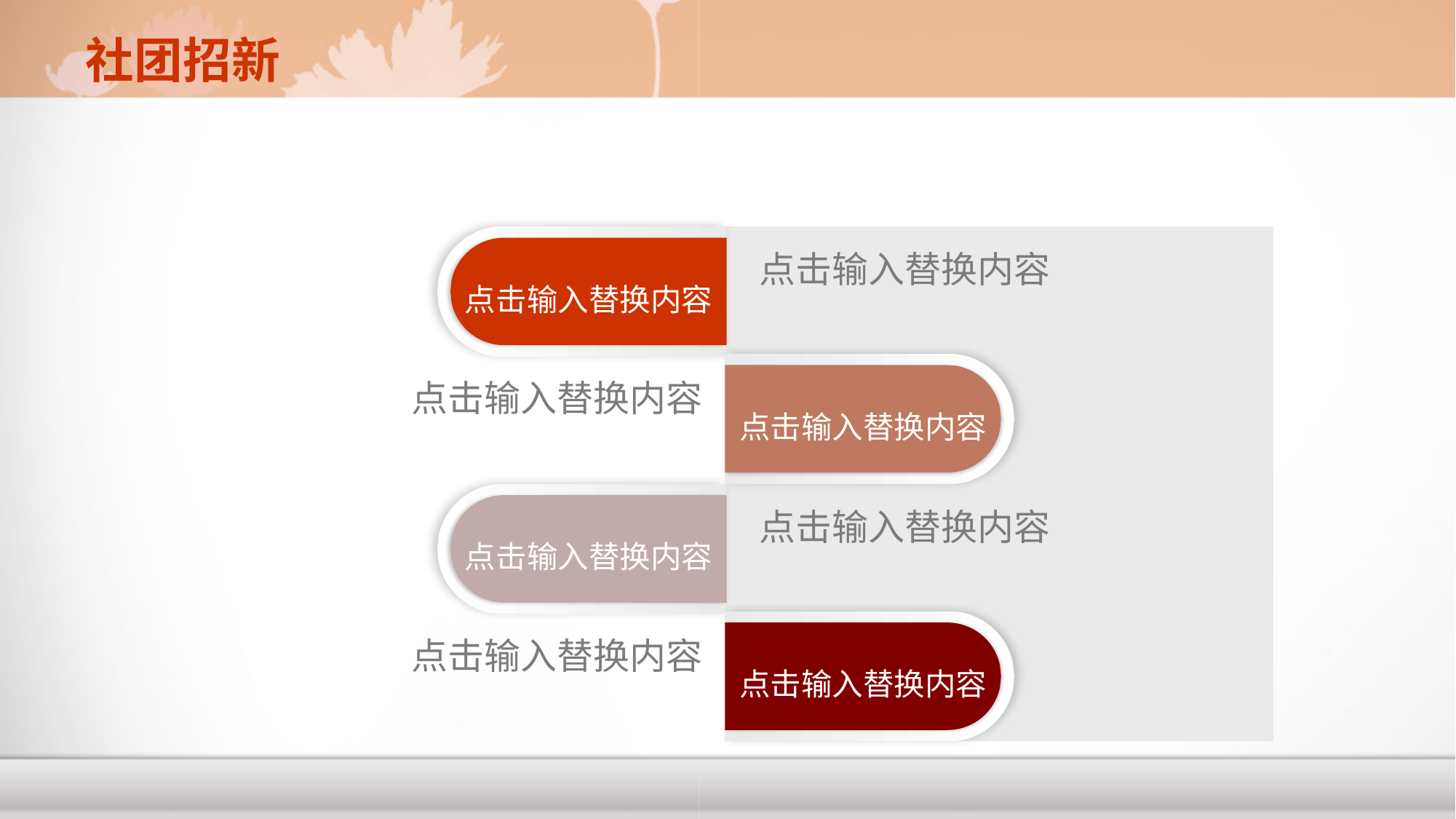

社团招新

点击输入替换内容

点击输入替换内容

点击输入替换内容

点击输入替换内容

点击输入替换内容

点击输入替换内容

点击输入替换内容

点击输入替换内容